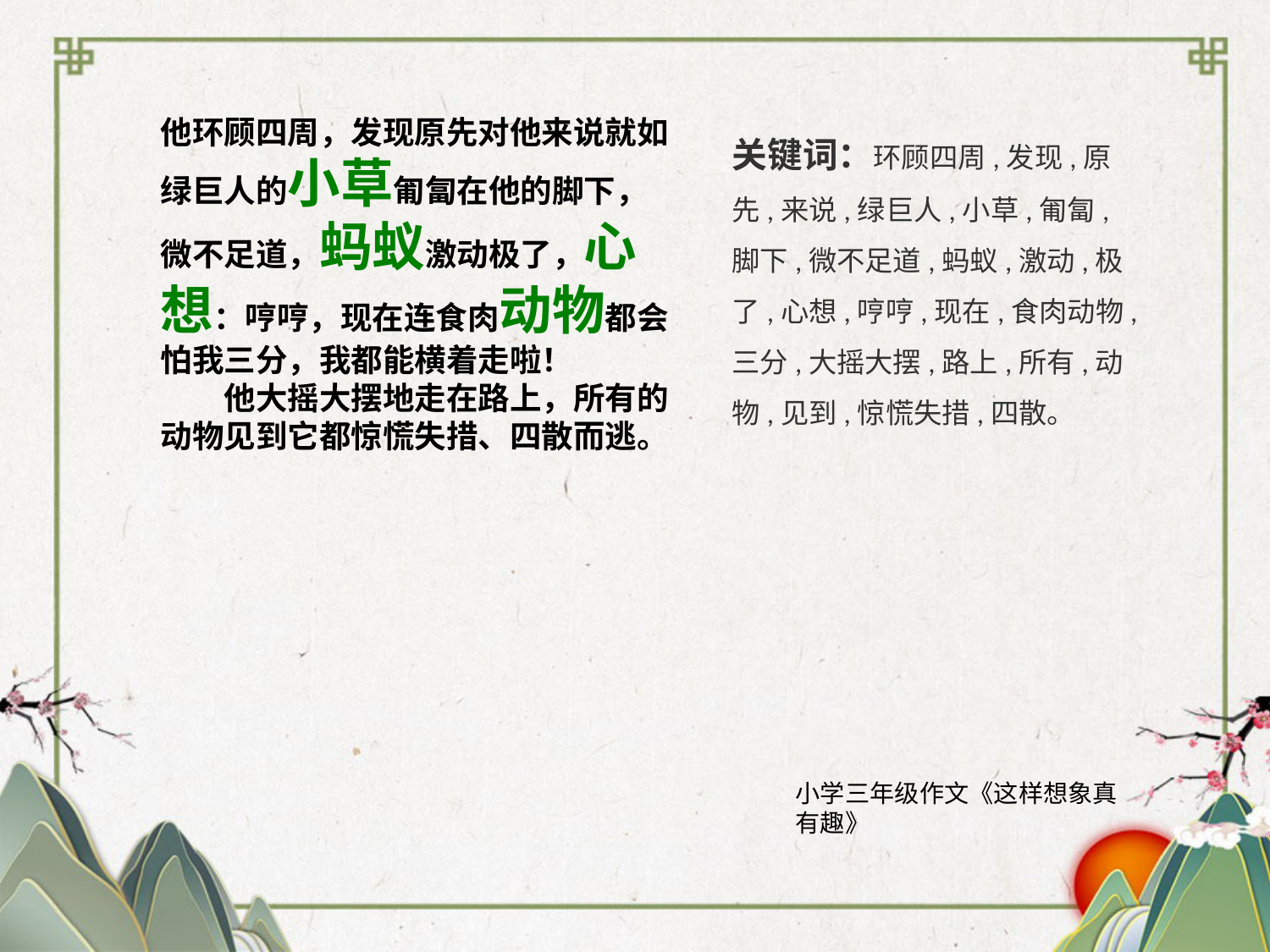

他环顾四周，发现原先对他来说就如绿巨人的小草匍匐在他的脚下，微不足道，蚂蚁激动极了，心想：哼哼，现在连食肉动物都会怕我三分，我都能横着走啦！
　　他大摇大摆地走在路上，所有的动物见到它都惊慌失措、四散而逃。
关键词：环顾四周,发现,原先,来说,绿巨人,小草,匍匐,脚下,微不足道,蚂蚁,激动,极了,心想,哼哼,现在,食肉动物,三分,大摇大摆,路上,所有,动物,见到,惊慌失措,四散。
小学三年级作文《这样想象真有趣》